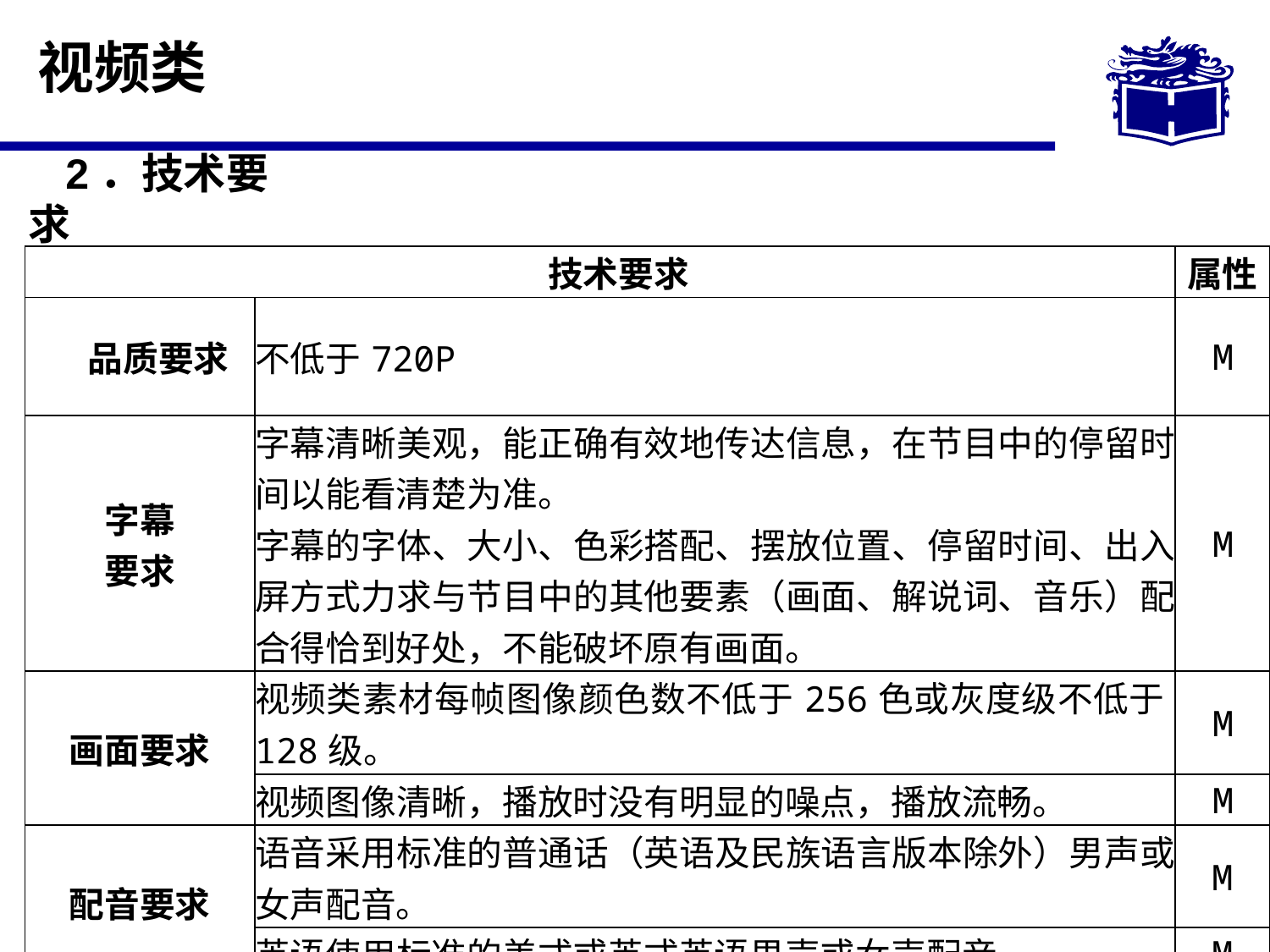

# 视频类
2．技术要求
| 技术要求 |  | 属性 |
| --- | --- | --- |
| 品质要求 | 不低于720P | M |
| 字幕 要求 | 字幕清晰美观，能正确有效地传达信息，在节目中的停留时间以能看清楚为准。 字幕的字体、大小、色彩搭配、摆放位置、停留时间、出入屏方式力求与节目中的其他要素（画面、解说词、音乐）配合得恰到好处，不能破坏原有画面。 | M |
| 画面要求 | 视频类素材每帧图像颜色数不低于256色或灰度级不低于128级。 | M |
|  | 视频图像清晰，播放时没有明显的噪点，播放流畅。 | M |
| 配音要求 | 语音采用标准的普通话（英语及民族语言版本除外）男声或女声配音。 | M |
|  | 英语使用标准的美式或英式英语男声或女声配音。 | M |